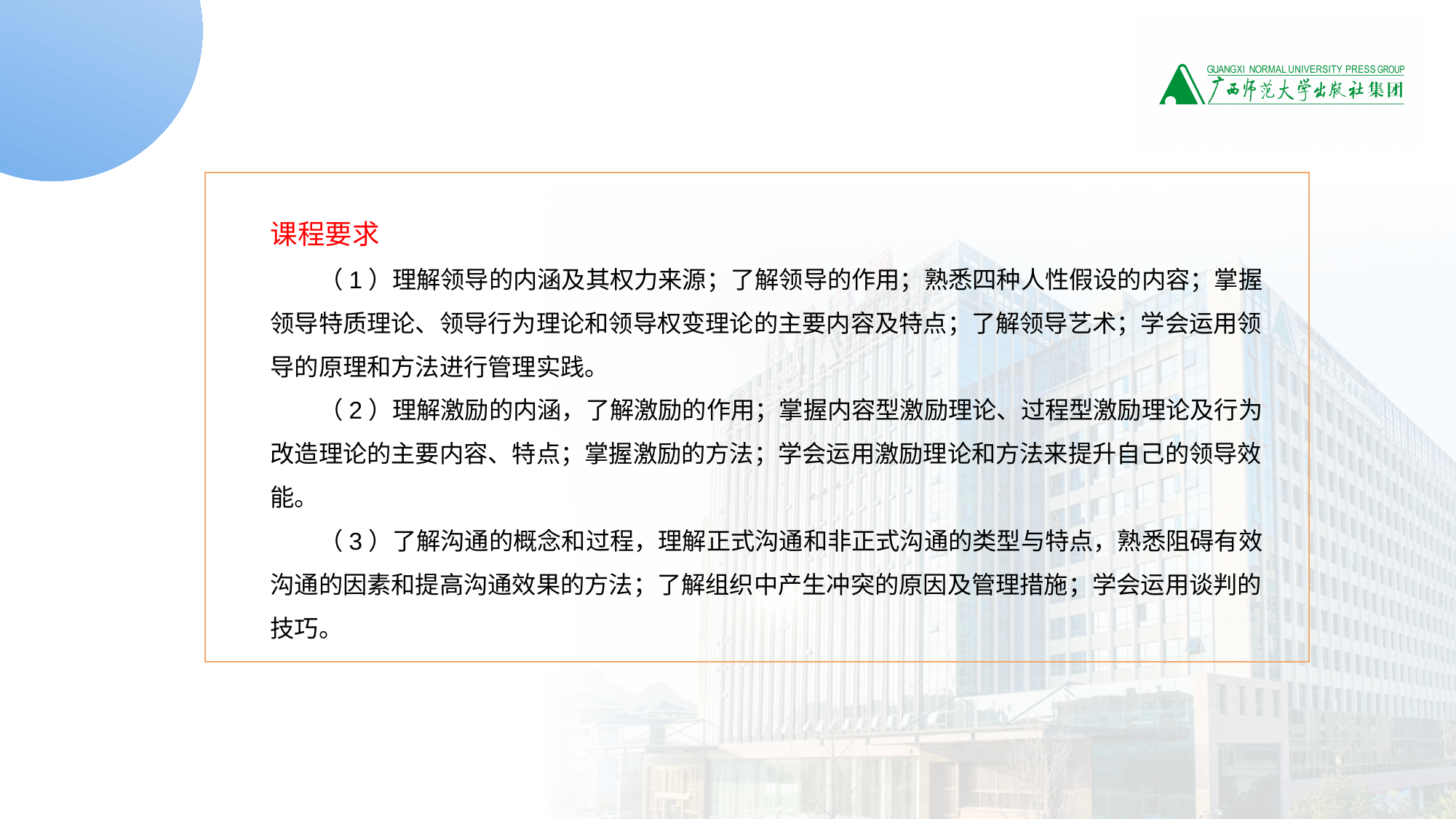

课程要求
（1）理解领导的内涵及其权力来源；了解领导的作用；熟悉四种人性假设的内容；掌握领导特质理论、领导行为理论和领导权变理论的主要内容及特点；了解领导艺术；学会运用领导的原理和方法进行管理实践。
（2）理解激励的内涵，了解激励的作用；掌握内容型激励理论、过程型激励理论及行为改造理论的主要内容、特点；掌握激励的方法；学会运用激励理论和方法来提升自己的领导效能。
（3）了解沟通的概念和过程，理解正式沟通和非正式沟通的类型与特点，熟悉阻碍有效沟通的因素和提高沟通效果的方法；了解组织中产生冲突的原因及管理措施；学会运用谈判的技巧。